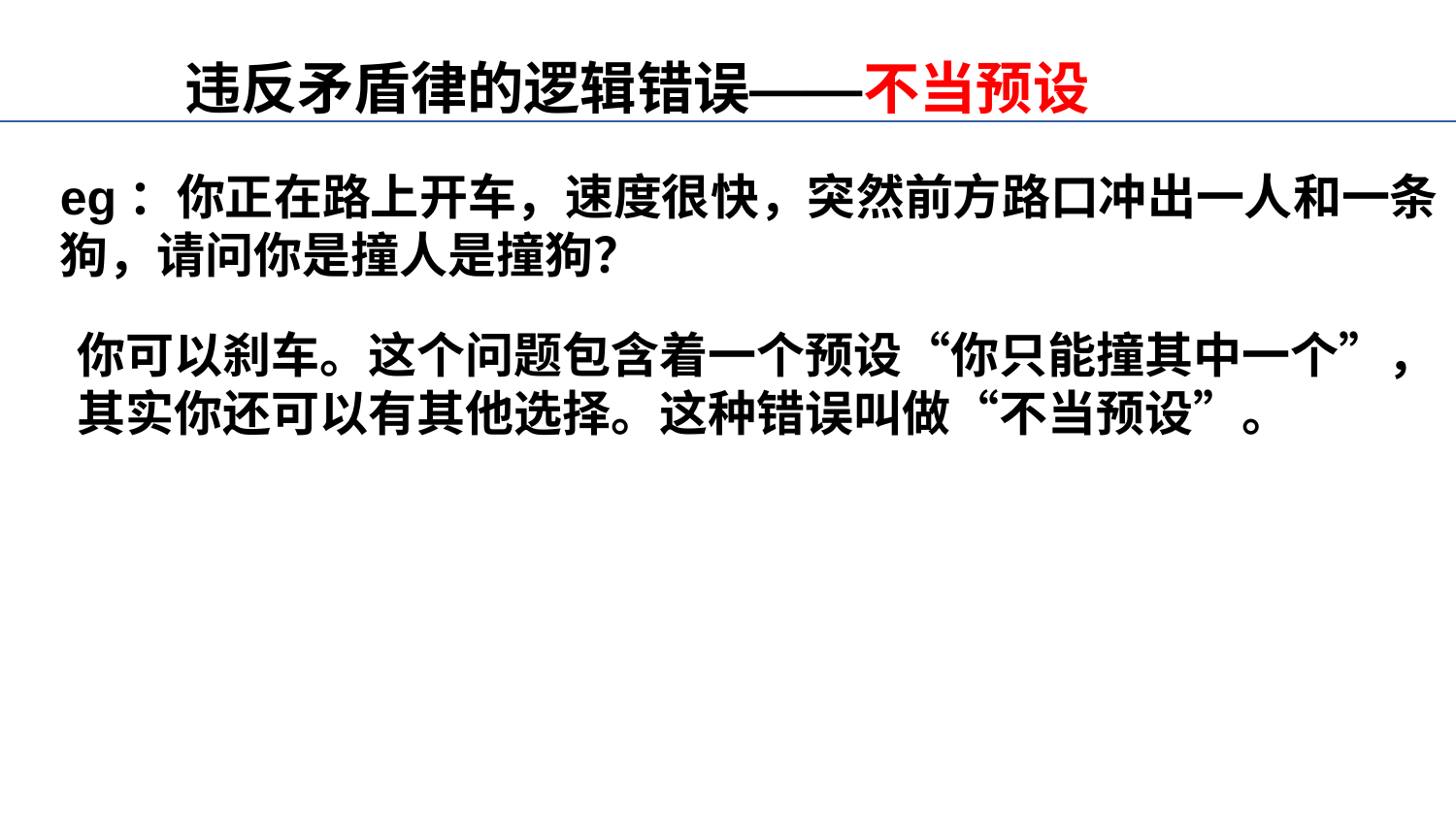

违反矛盾律的逻辑错误——不当预设
eg：你正在路上开车，速度很快，突然前方路口冲出一人和一条狗，请问你是撞人是撞狗？
你可以刹车。这个问题包含着一个预设“你只能撞其中一个”，其实你还可以有其他选择。这种错误叫做“不当预设”。